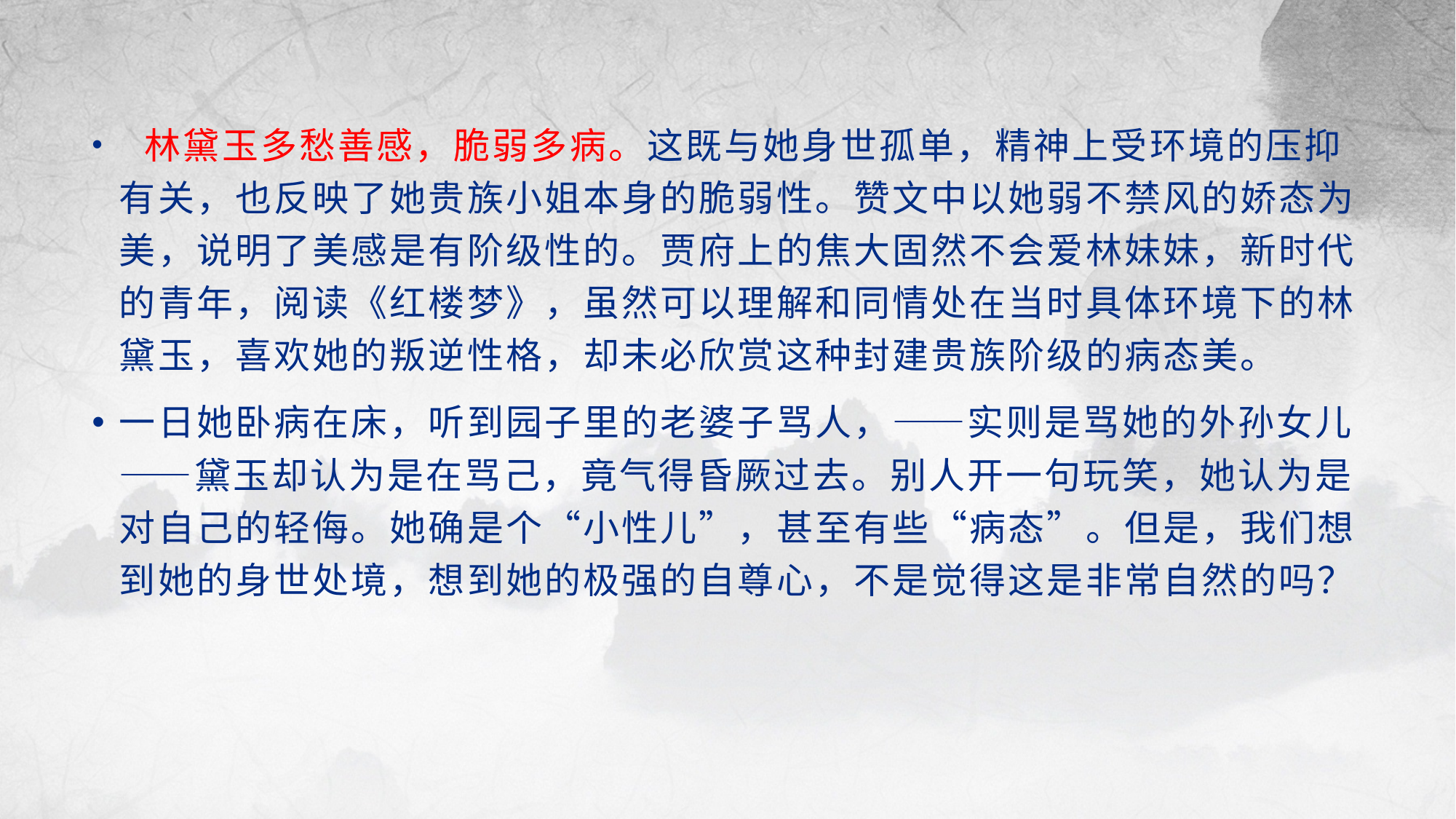

林黛玉多愁善感，脆弱多病。这既与她身世孤单，精神上受环境的压抑有关，也反映了她贵族小姐本身的脆弱性。赞文中以她弱不禁风的娇态为美，说明了美感是有阶级性的。贾府上的焦大固然不会爱林妹妹，新时代的青年，阅读《红楼梦》，虽然可以理解和同情处在当时具体环境下的林黛玉，喜欢她的叛逆性格，却未必欣赏这种封建贵族阶级的病态美。
一日她卧病在床，听到园子里的老婆子骂人，——实则是骂她的外孙女儿——黛玉却认为是在骂己，竟气得昏厥过去。别人开一句玩笑，她认为是对自己的轻侮。她确是个“小性儿”，甚至有些“病态”。但是，我们想到她的身世处境，想到她的极强的自尊心，不是觉得这是非常自然的吗？